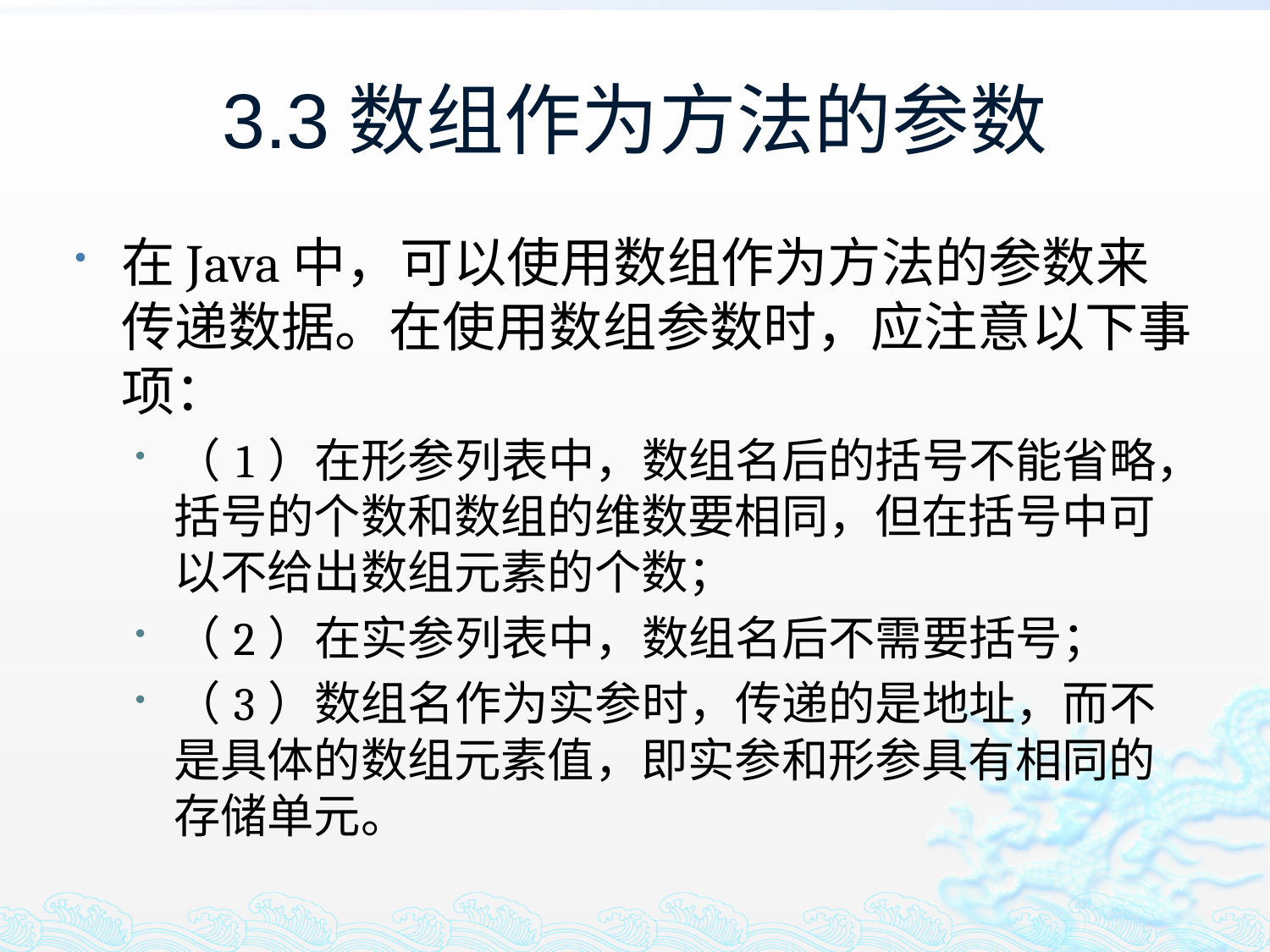

# 3.3数组作为方法的参数
在Java中，可以使用数组作为方法的参数来传递数据。在使用数组参数时，应注意以下事项：
（1）在形参列表中，数组名后的括号不能省略，括号的个数和数组的维数要相同，但在括号中可以不给出数组元素的个数；
（2）在实参列表中，数组名后不需要括号；
（3）数组名作为实参时，传递的是地址，而不是具体的数组元素值，即实参和形参具有相同的存储单元。